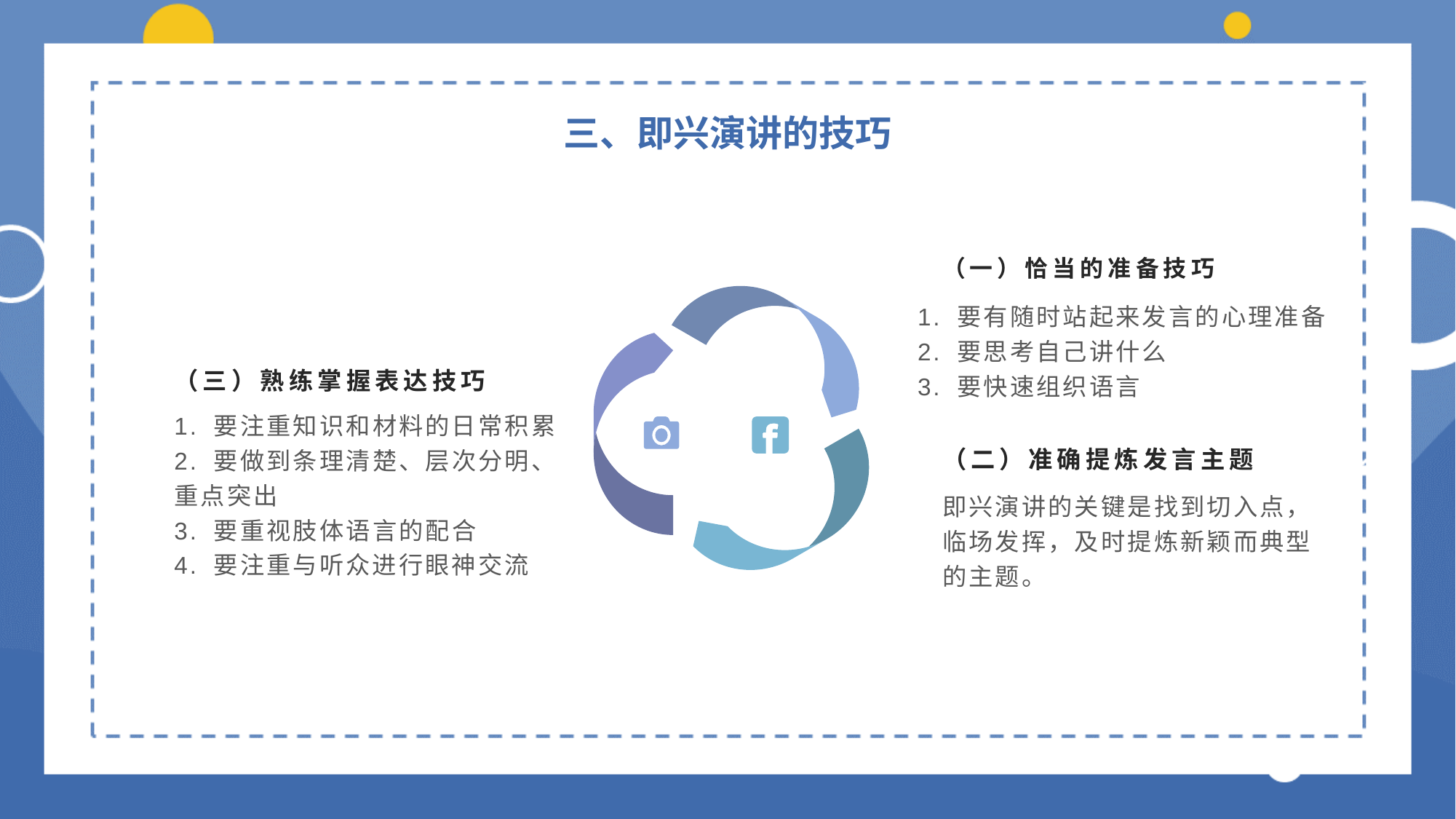

三、即兴演讲的技巧
（一）恰当的准备技巧
1. 要有随时站起来发言的心理准备
2. 要思考自己讲什么
3. 要快速组织语言

（三）熟练掌握表达技巧

1. 要注重知识和材料的日常积累
2. 要做到条理清楚、层次分明、重点突出
3. 要重视肢体语言的配合
4. 要注重与听众进行眼神交流

（二）准确提炼发言主题

即兴演讲的关键是找到切入点，临场发挥，及时提炼新颖而典型的主题。